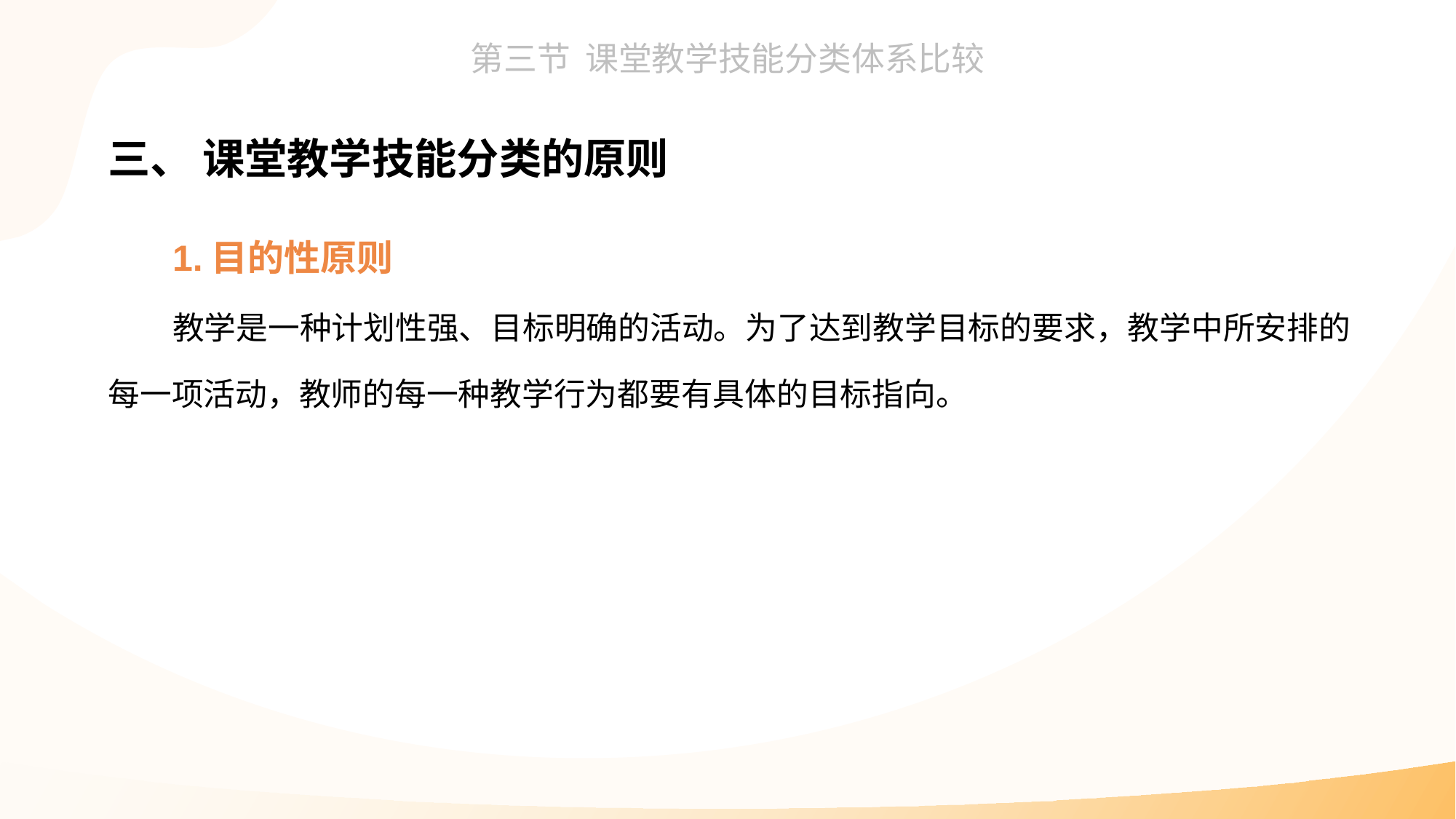

三、 课堂教学技能分类的原则
1.目的性原则
教学是一种计划性强、目标明确的活动。为了达到教学目标的要求，教学中所安排的每一项活动，教师的每一种教学行为都要有具体的目标指向。